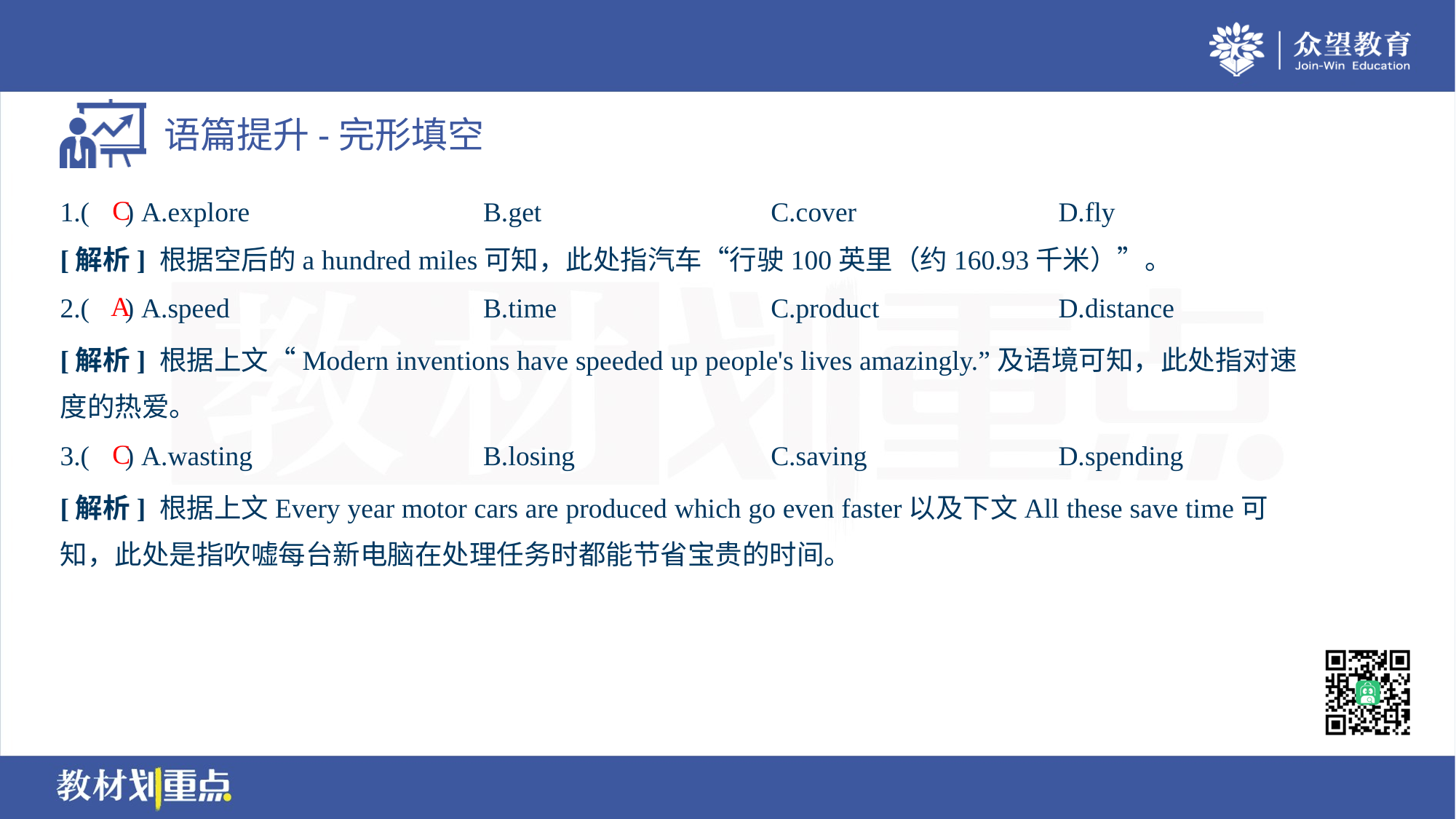

C
1.(     ) A.explore	B.get	C.cover	D.fly
[解析] 根据空后的a hundred miles可知，此处指汽车“行驶100英里（约160.93千米）”。
A
2.(     ) A.speed	B.time	C.product	D.distance
[解析] 根据上文“Modern inventions have speeded up people's lives amazingly.”及语境可知，此处指对速
度的热爱。
C
3.(     ) A.wasting	B.losing	C.saving	D.spending
[解析] 根据上文Every year motor cars are produced which go even faster以及下文All these save time可
知，此处是指吹嘘每台新电脑在处理任务时都能节省宝贵的时间。